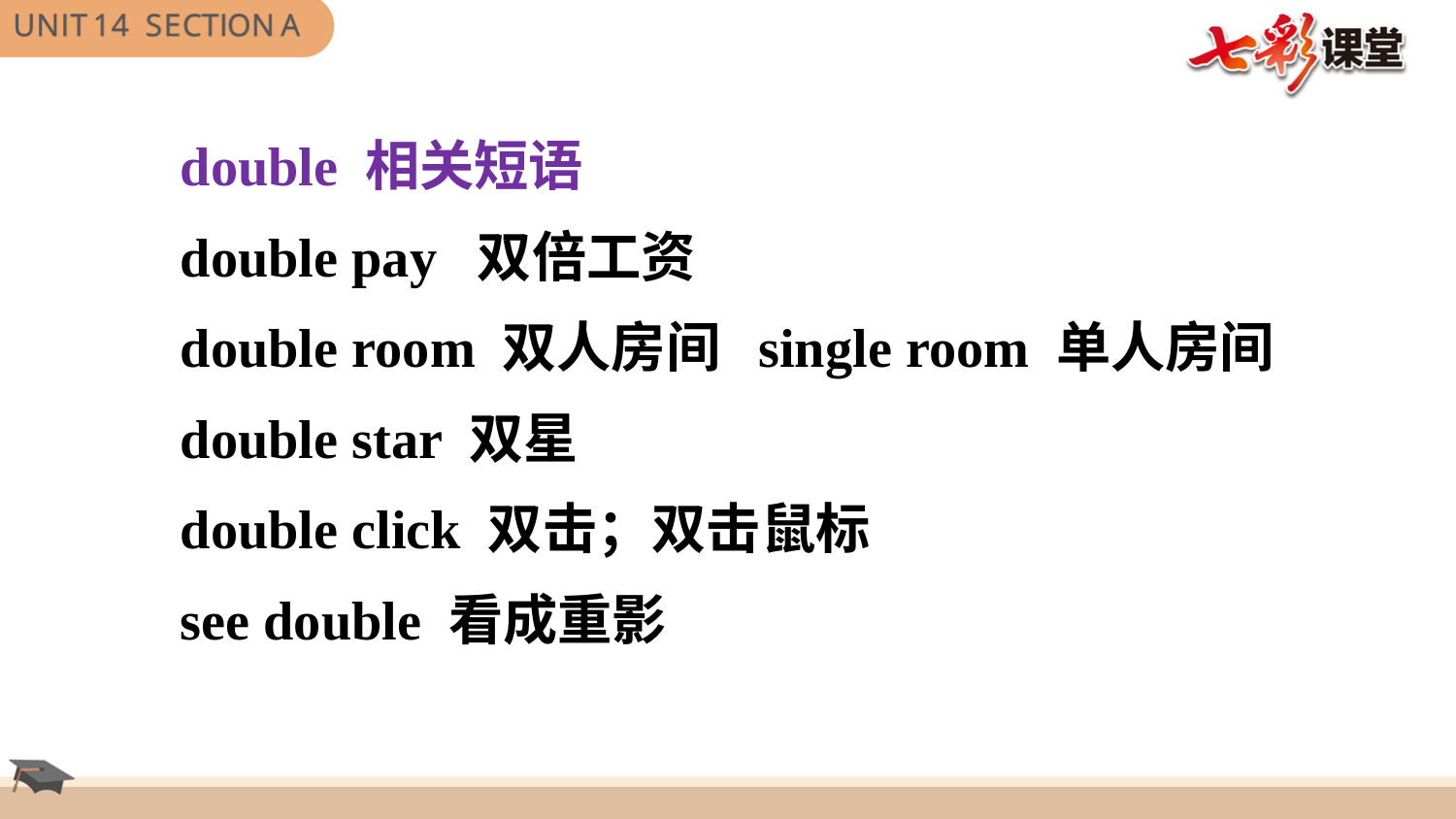

double 相关短语
double pay  双倍工资
double room 双人房间  single room 单人房间
double star 双星
double click 双击；双击鼠标
see double 看成重影